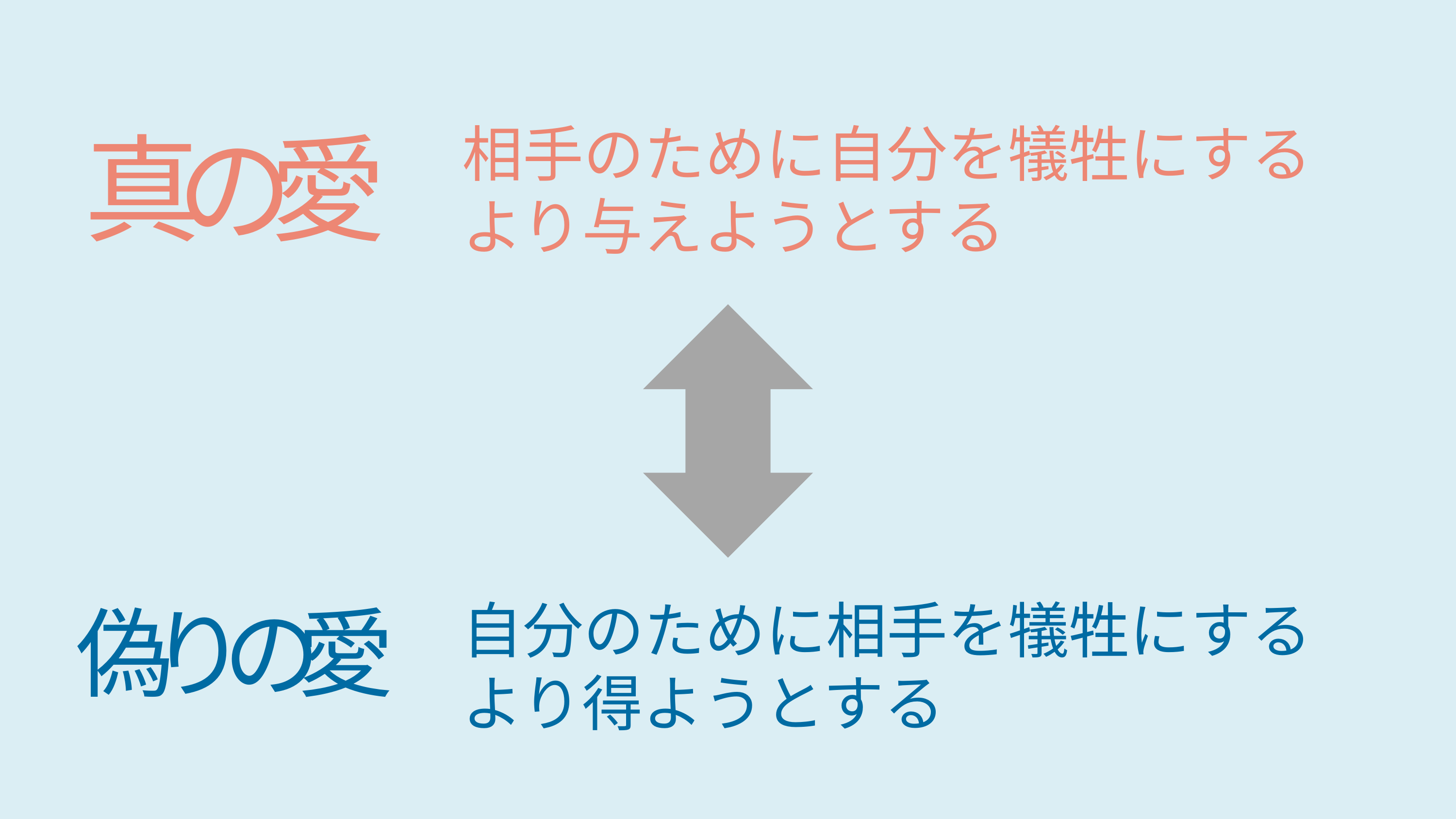

真の愛
相手のために自分を犠牲にする
より与えようとする

偽りの愛
自分のために相手を犠牲にする
より得ようとする